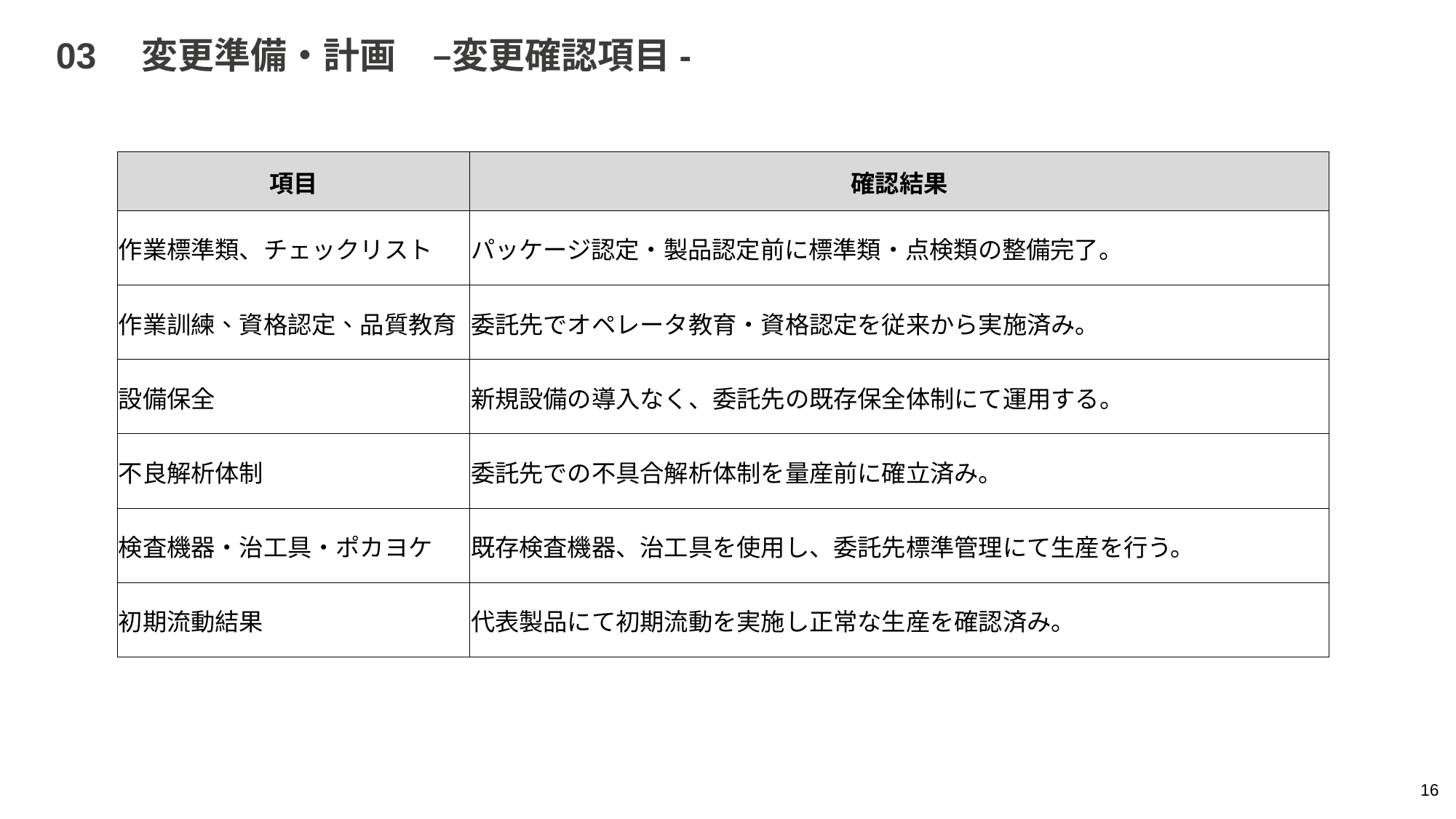

# 03　変更準備・計画　–変更確認項目-
| 項目 | 確認結果 |
| --- | --- |
| 作業標準類、チェックリスト | パッケージ認定・製品認定前に標準類・点検類の整備完了。 |
| 作業訓練、資格認定、品質教育 | 委託先でオペレータ教育・資格認定を従来から実施済み。 |
| 設備保全 | 新規設備の導入なく、委託先の既存保全体制にて運用する。 |
| 不良解析体制 | 委託先での不具合解析体制を量産前に確立済み。 |
| 検査機器・治工具・ポカヨケ | 既存検査機器、治工具を使用し、委託先標準管理にて生産を行う。 |
| 初期流動結果 | 代表製品にて初期流動を実施し正常な生産を確認済み。 |